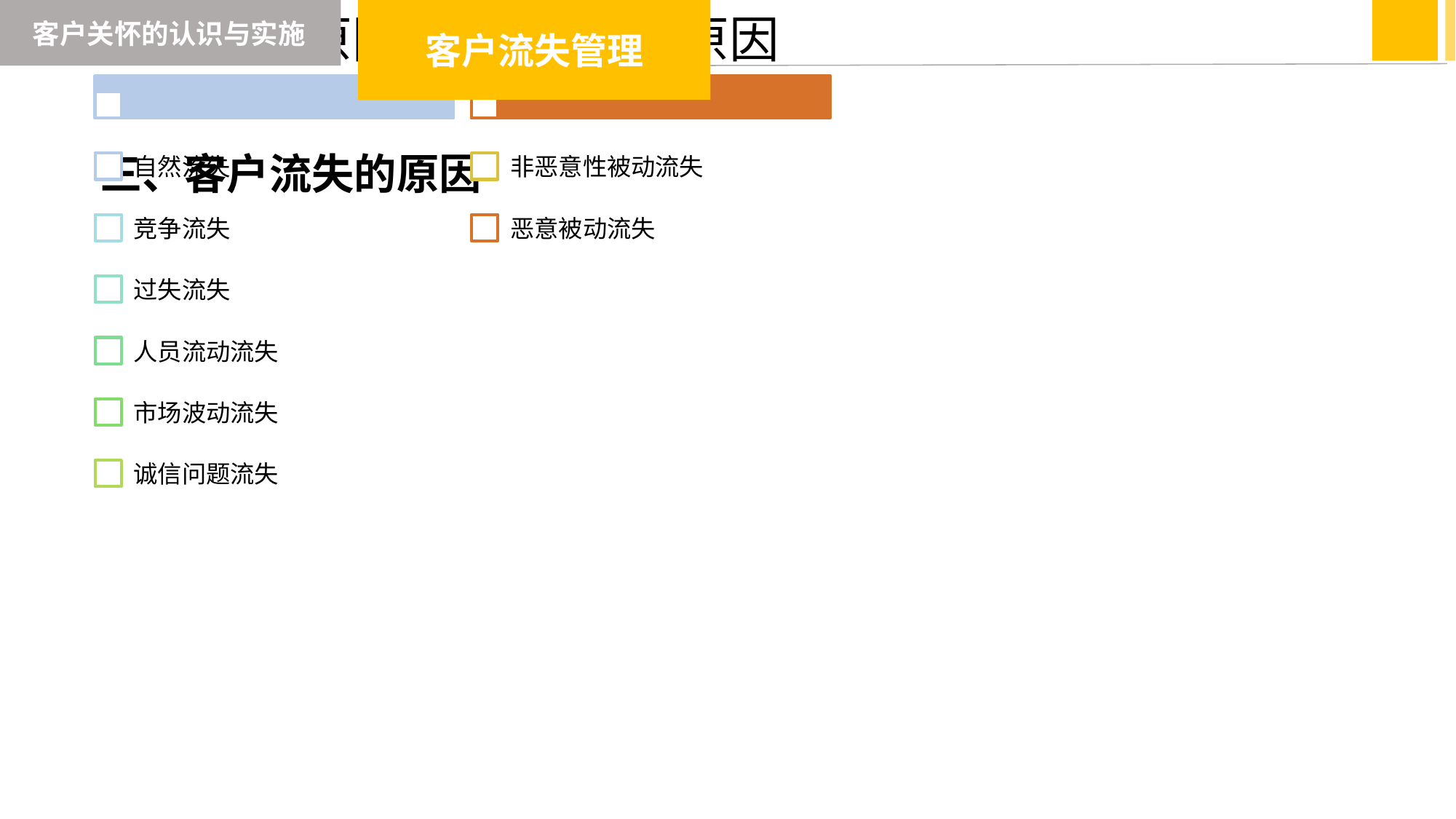

客户关怀的认识与实施
客户流失管理

三、客户流失的原因
主动流失原因
自然流失
竞争流失
过失流失
人员流动流失
市场波动流失
诚信问题流失
被动流失原因
非恶意性被动流失
恶意被动流失